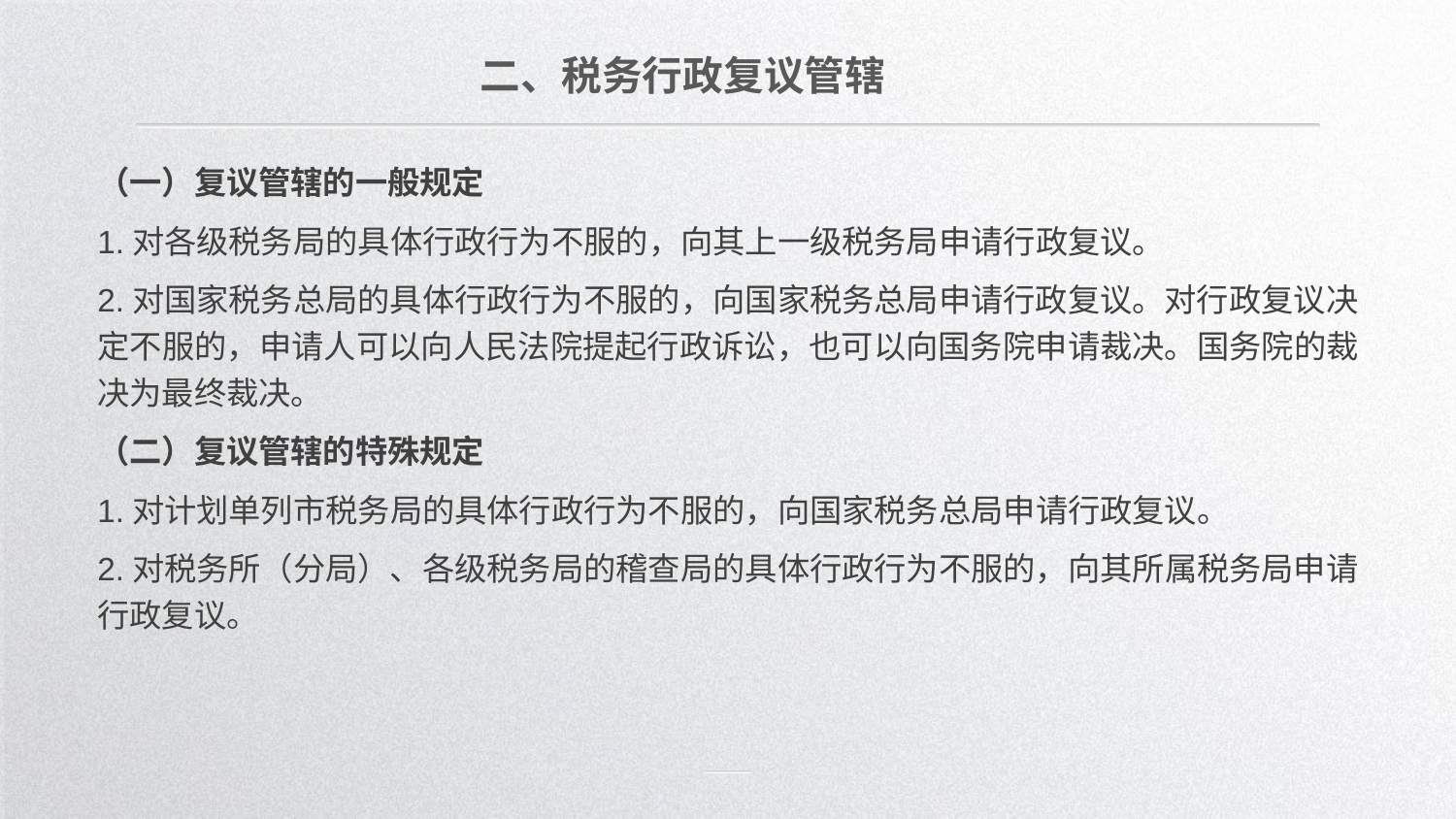

二、税务行政复议管辖
（一）复议管辖的一般规定
1.对各级税务局的具体行政行为不服的，向其上一级税务局申请行政复议。
2.对国家税务总局的具体行政行为不服的，向国家税务总局申请行政复议。对行政复议决定不服的，申请人可以向人民法院提起行政诉讼，也可以向国务院申请裁决。国务院的裁决为最终裁决。
（二）复议管辖的特殊规定
1.对计划单列市税务局的具体行政行为不服的，向国家税务总局申请行政复议。
2.对税务所（分局）、各级税务局的稽查局的具体行政行为不服的，向其所属税务局申请行政复议。